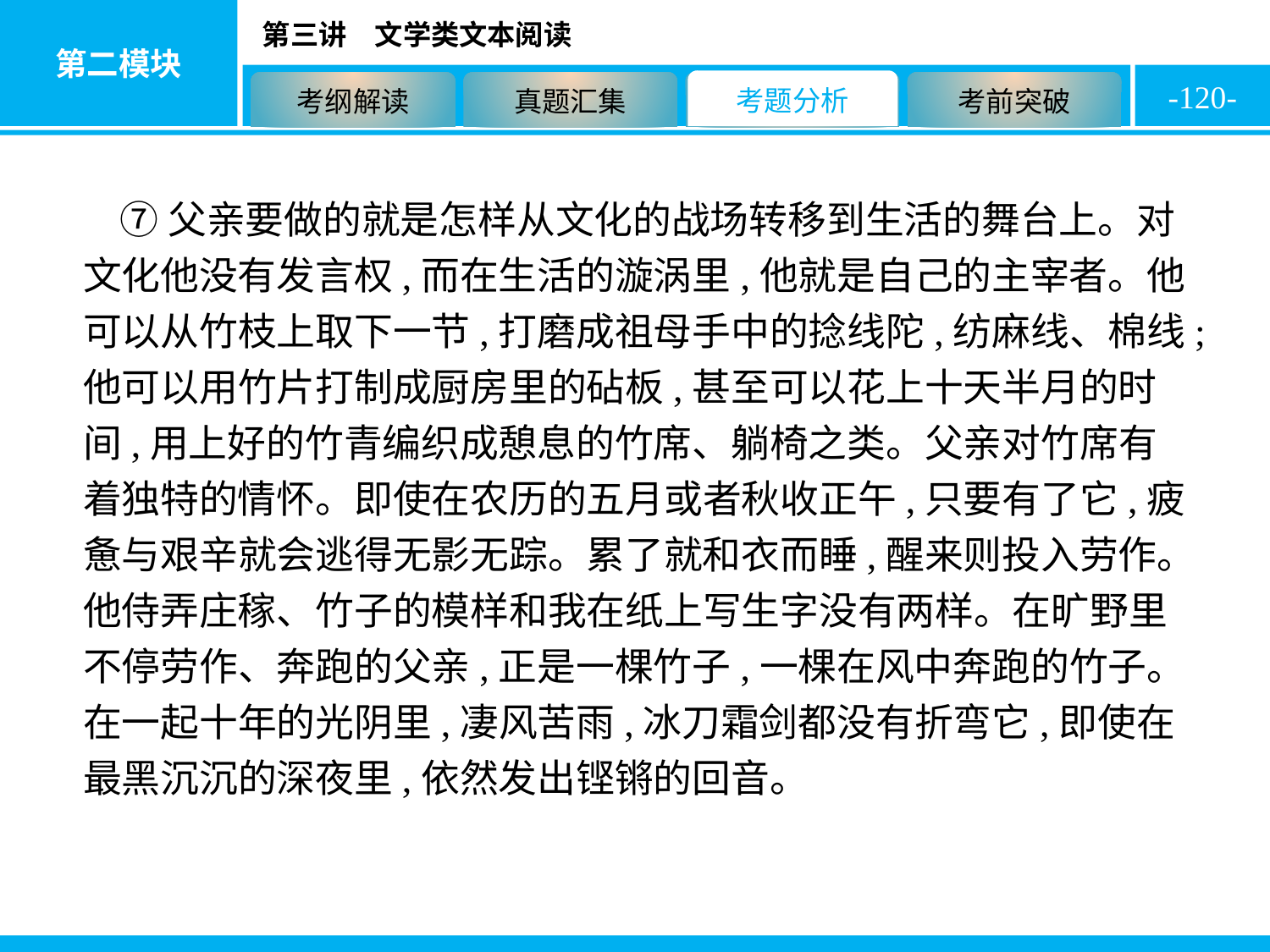

-120-
⑦父亲要做的就是怎样从文化的战场转移到生活的舞台上。对文化他没有发言权,而在生活的漩涡里,他就是自己的主宰者。他可以从竹枝上取下一节,打磨成祖母手中的捻线陀,纺麻线、棉线;他可以用竹片打制成厨房里的砧板,甚至可以花上十天半月的时间,用上好的竹青编织成憩息的竹席、躺椅之类。父亲对竹席有着独特的情怀。即使在农历的五月或者秋收正午,只要有了它,疲惫与艰辛就会逃得无影无踪。累了就和衣而睡,醒来则投入劳作。他侍弄庄稼、竹子的模样和我在纸上写生字没有两样。在旷野里不停劳作、奔跑的父亲,正是一棵竹子,一棵在风中奔跑的竹子。在一起十年的光阴里,凄风苦雨,冰刀霜剑都没有折弯它,即使在最黑沉沉的深夜里,依然发出铿锵的回音。